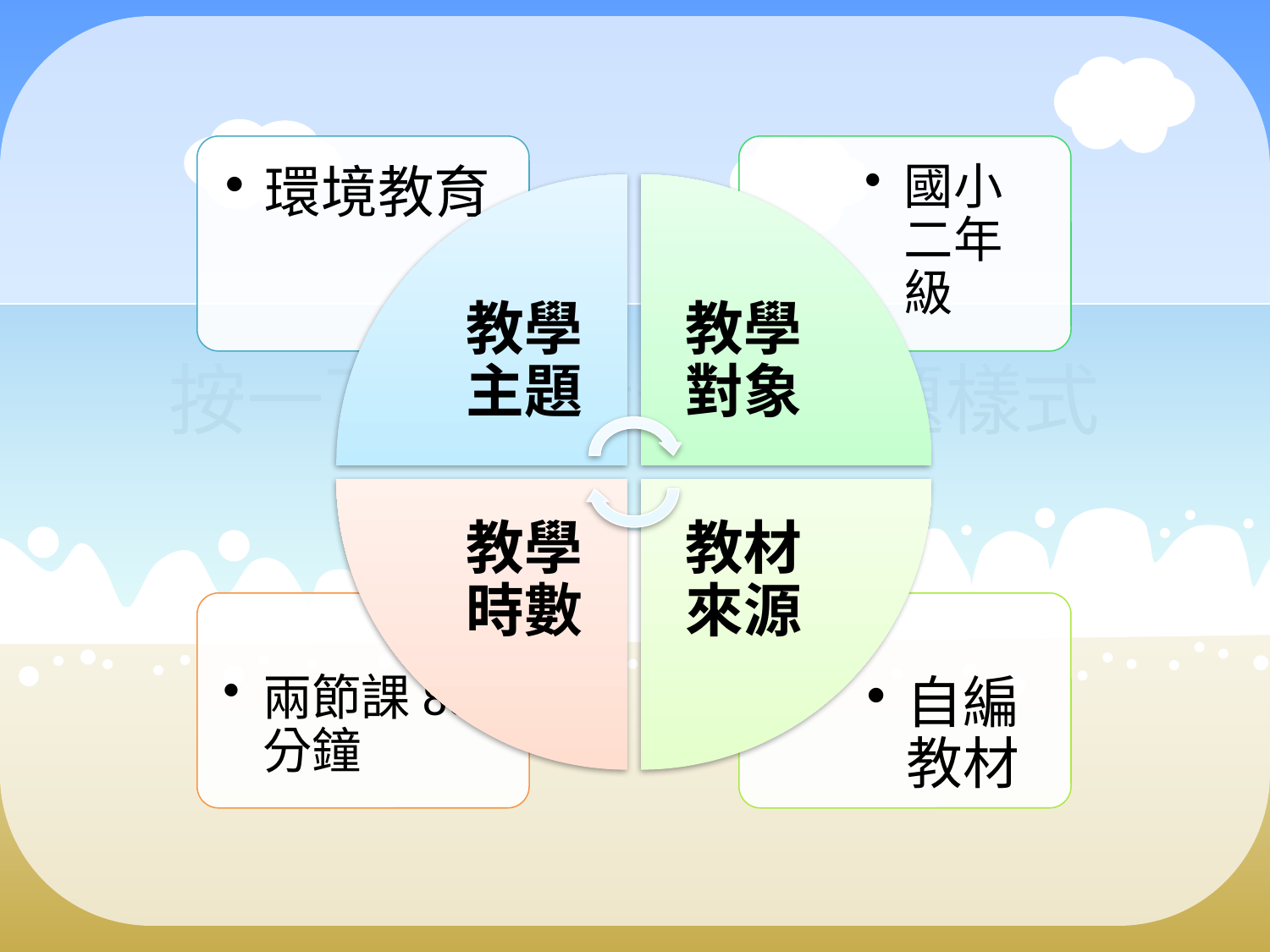

自編教材
兩節課80分鐘
國小
二年級
環境教育
教學主題
教學對象
教材來源
教學時數